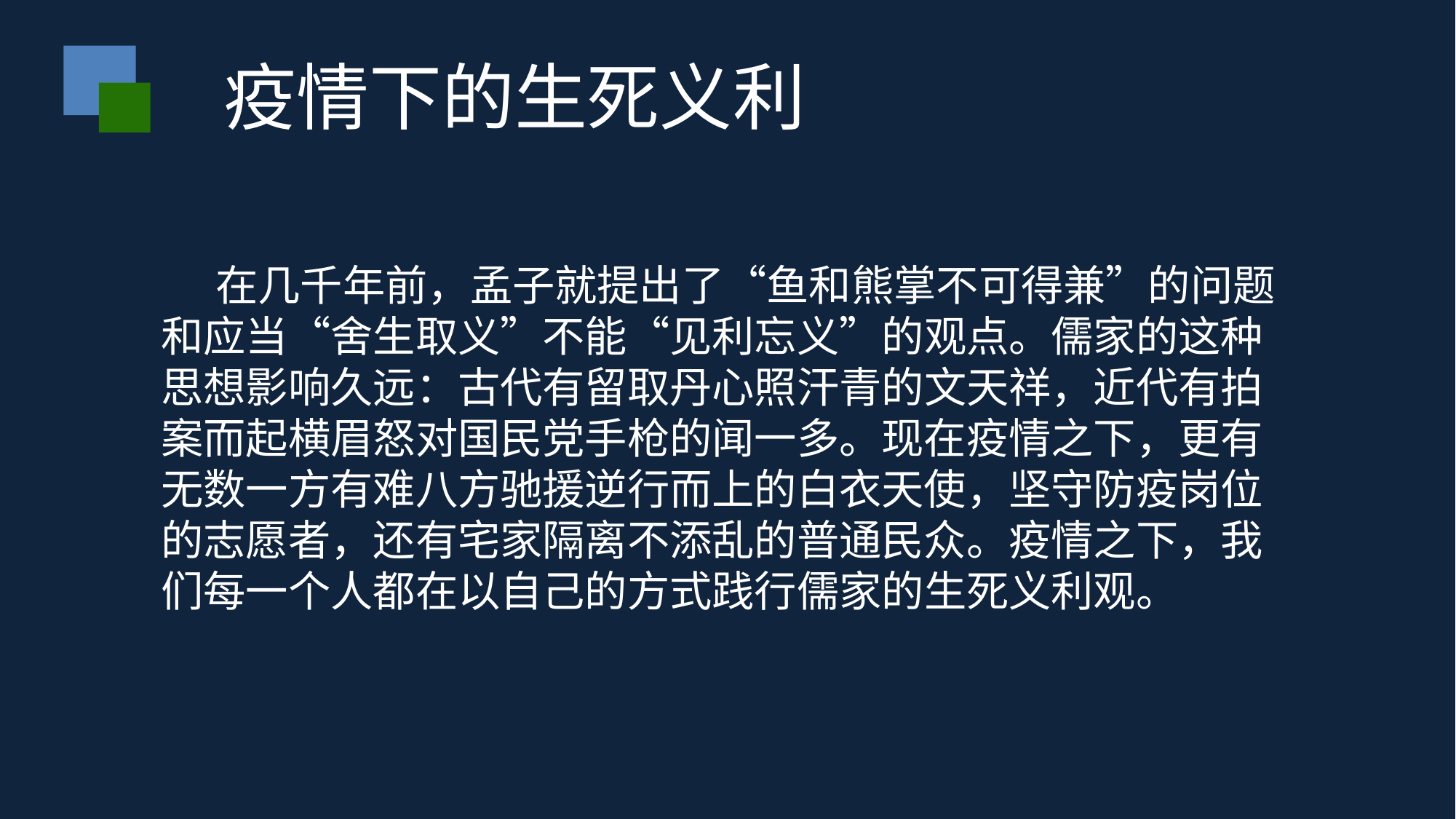

疫情下的生死义利
在几千年前，孟子就提出了“鱼和熊掌不可得兼”的问题和应当“舍生取义”不能“见利忘义”的观点。儒家的这种思想影响久远：古代有留取丹心照汗青的文天祥，近代有拍案而起横眉怒对国民党手枪的闻一多。现在疫情之下，更有无数一方有难八方驰援逆行而上的白衣天使，坚守防疫岗位的志愿者，还有宅家隔离不添乱的普通民众。疫情之下，我们每一个人都在以自己的方式践行儒家的生死义利观。